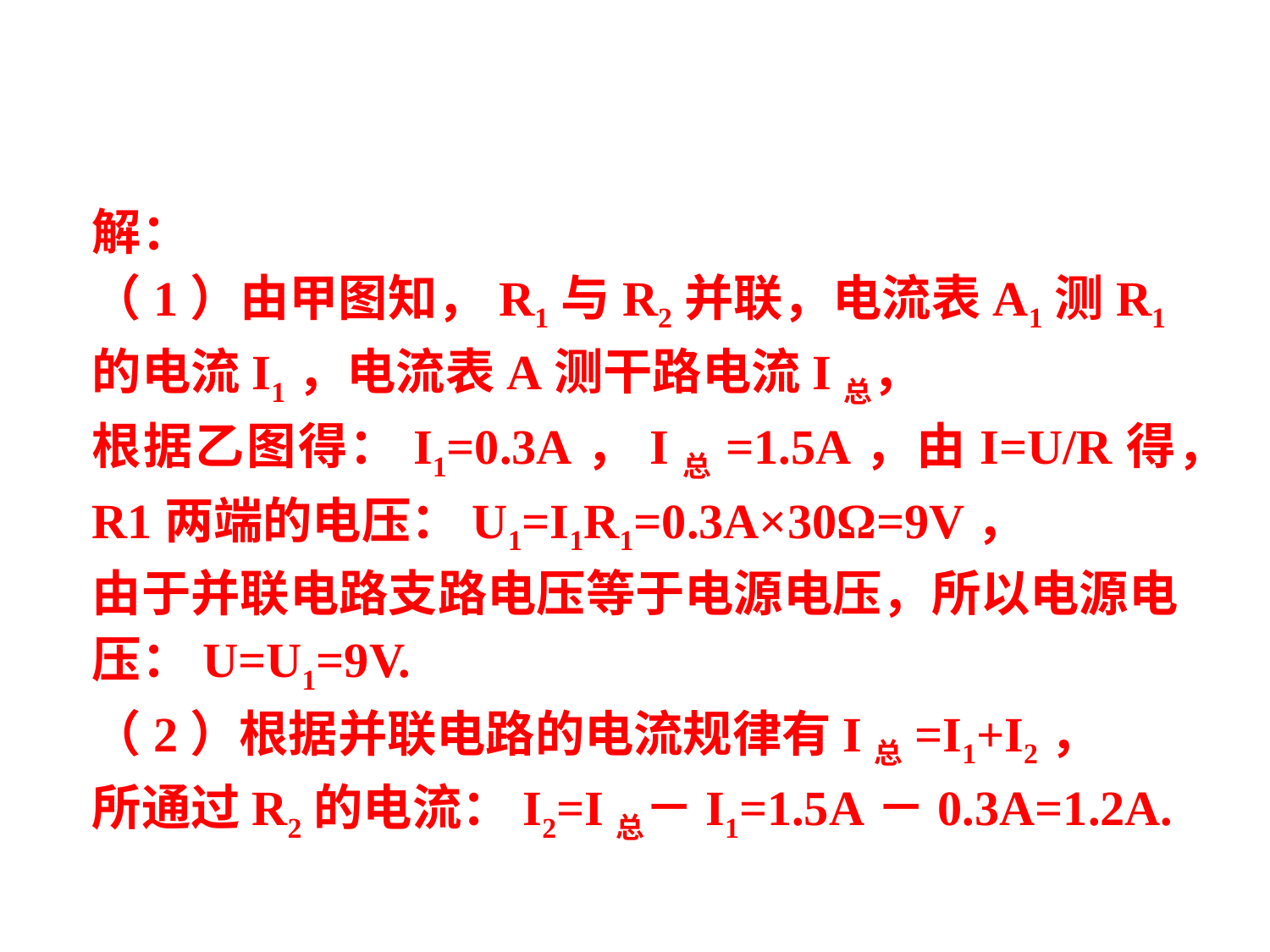

解：
（1）由甲图知，R1与R2并联，电流表A1测R1的电流I1，电流表A测干路电流I总，
根据乙图得：I1=0.3A，I总=1.5A，由I=U/R得，
R1两端的电压：U1=I1R1=0.3A×30Ω=9V，
由于并联电路支路电压等于电源电压，所以电源电压：U=U1=9V.
（2）根据并联电路的电流规律有I总=I1+I2，
所通过R2的电流：I2=I总－I1=1.5A－0.3A=1.2A.